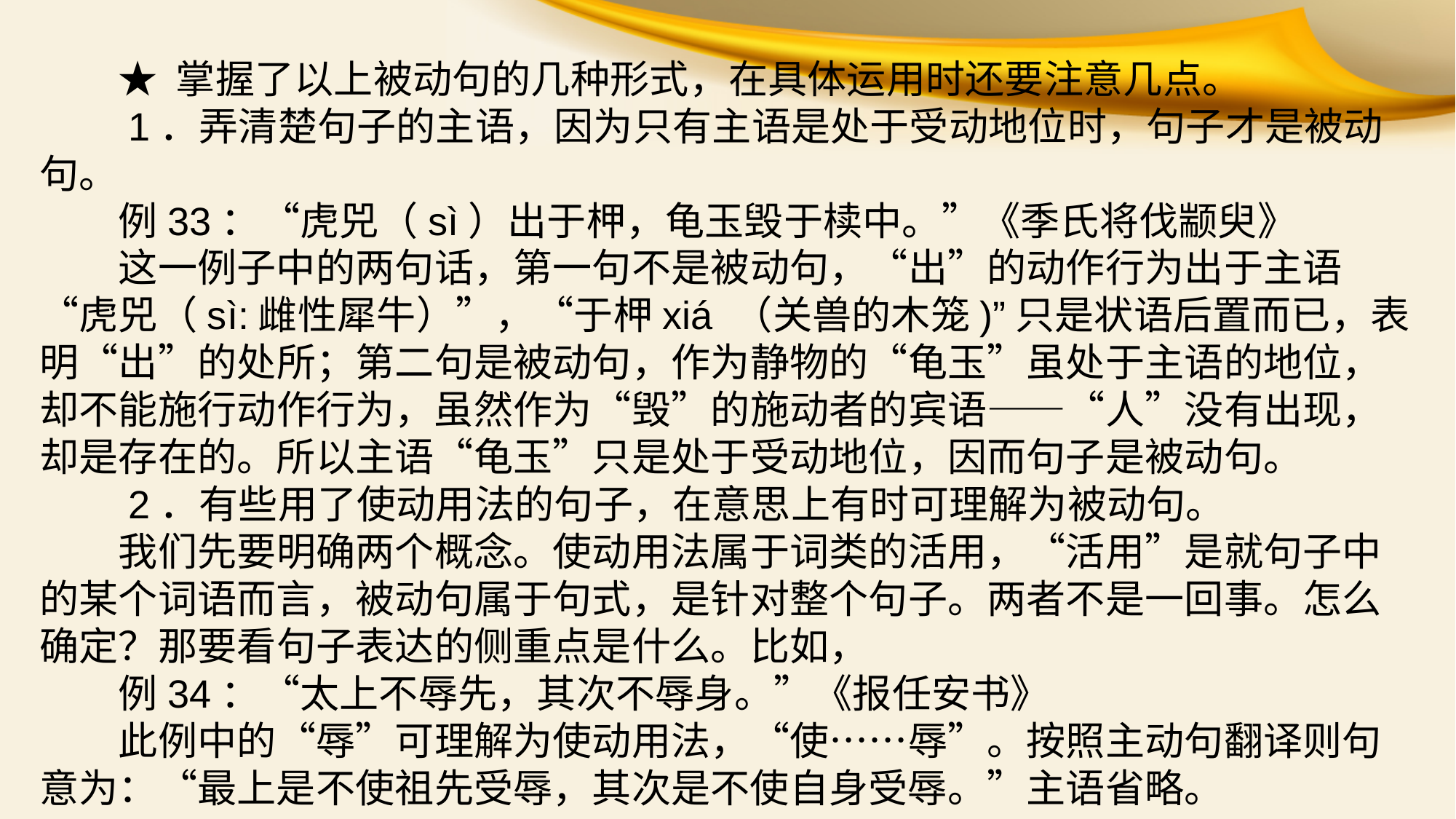

★  掌握了以上被动句的几种形式，在具体运用时还要注意几点。
　　1．弄清楚句子的主语，因为只有主语是处于受动地位时，句子才是被动句。
　　例33：“虎兕（sì）出于柙，龟玉毁于椟中。”《季氏将伐颛臾》
　　这一例子中的两句话，第一句不是被动句，“出”的动作行为出于主语“虎兕（sì:雌性犀牛）”，“于柙xiá （关兽的木笼)”只是状语后置而已，表明“出”的处所；第二句是被动句，作为静物的“龟玉”虽处于主语的地位，却不能施行动作行为，虽然作为“毁”的施动者的宾语——“人”没有出现，却是存在的。所以主语“龟玉”只是处于受动地位，因而句子是被动句。
　　2．有些用了使动用法的句子，在意思上有时可理解为被动句。
　　我们先要明确两个概念。使动用法属于词类的活用，“活用”是就句子中的某个词语而言，被动句属于句式，是针对整个句子。两者不是一回事。怎么确定？那要看句子表达的侧重点是什么。比如，
　　例34：“太上不辱先，其次不辱身。”《报任安书》
　　此例中的“辱”可理解为使动用法，“使……辱”。按照主动句翻译则句意为：“最上是不使祖先受辱，其次是不使自身受辱。”主语省略。